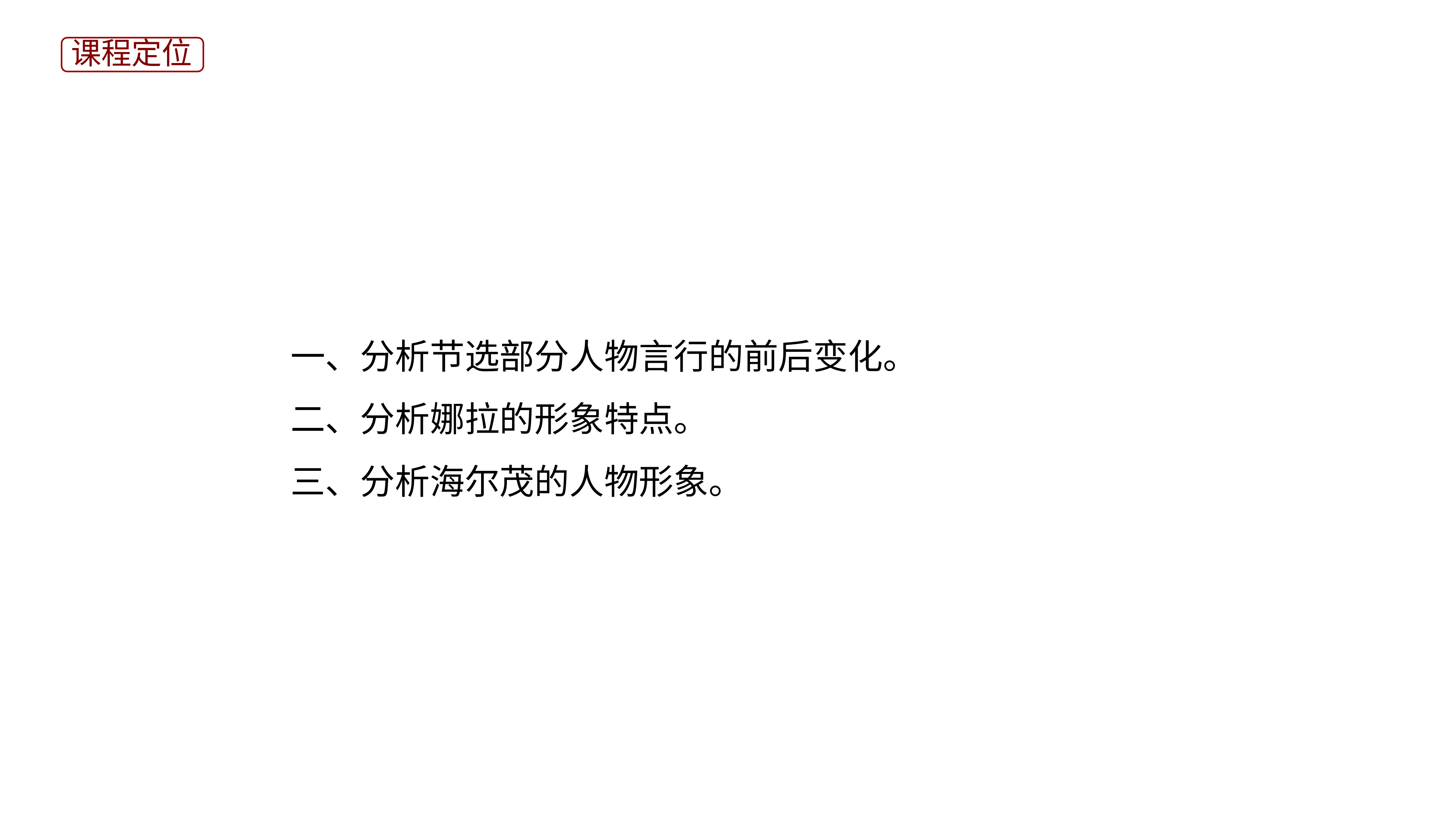

课程定位

一、分析节选部分人物言行的前后变化。
二、分析娜拉的形象特点。
三、分析海尔茂的人物形象。